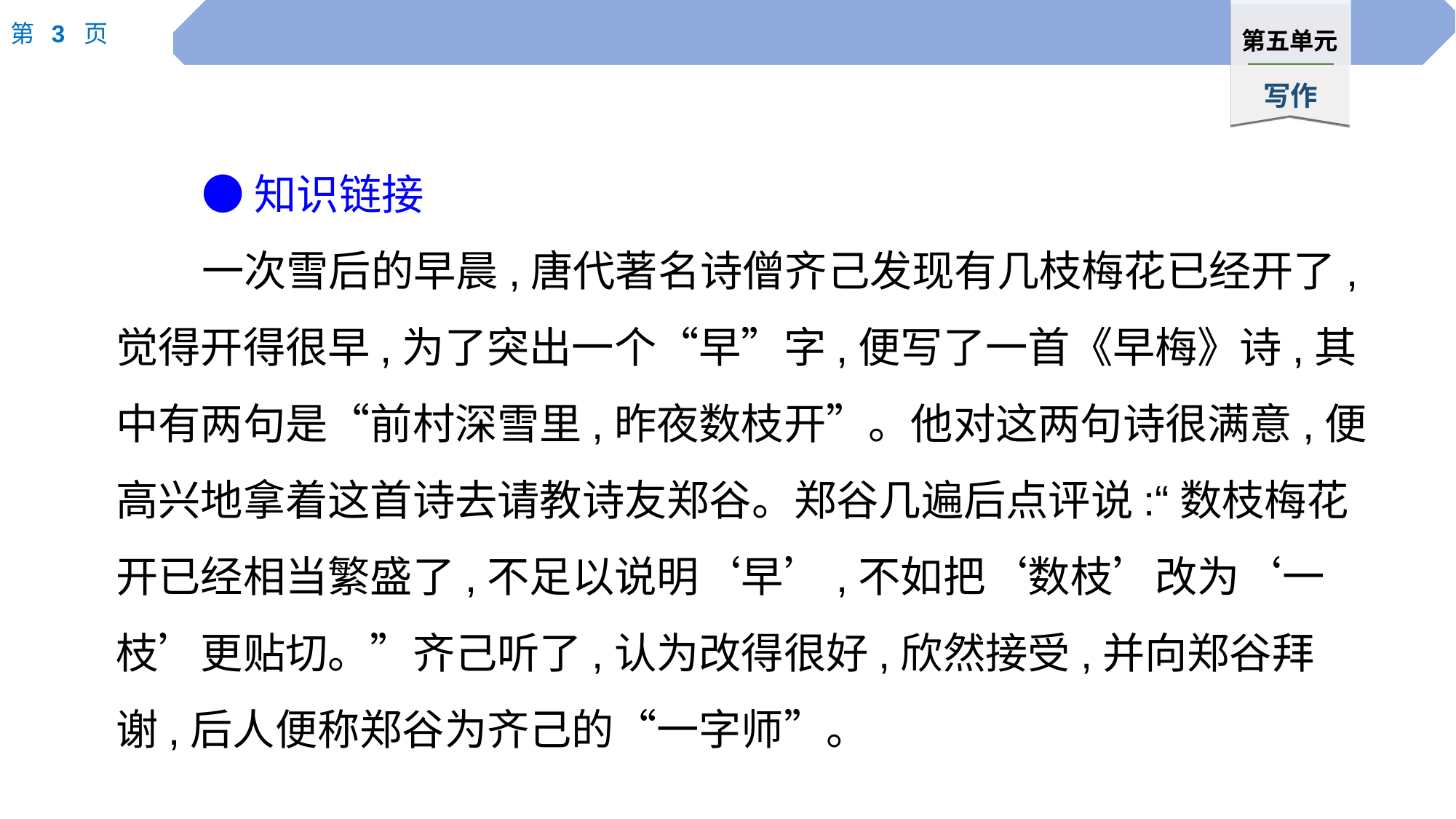

●知识链接
一次雪后的早晨,唐代著名诗僧齐己发现有几枝梅花已经开了,觉得开得很早,为了突出一个“早”字,便写了一首《早梅》诗,其中有两句是“前村深雪里,昨夜数枝开”。他对这两句诗很满意,便高兴地拿着这首诗去请教诗友郑谷。郑谷几遍后点评说:“数枝梅花开已经相当繁盛了,不足以说明‘早’,不如把‘数枝’改为‘一枝’更贴切。”齐己听了,认为改得很好,欣然接受,并向郑谷拜谢,后人便称郑谷为齐己的“一字师”。